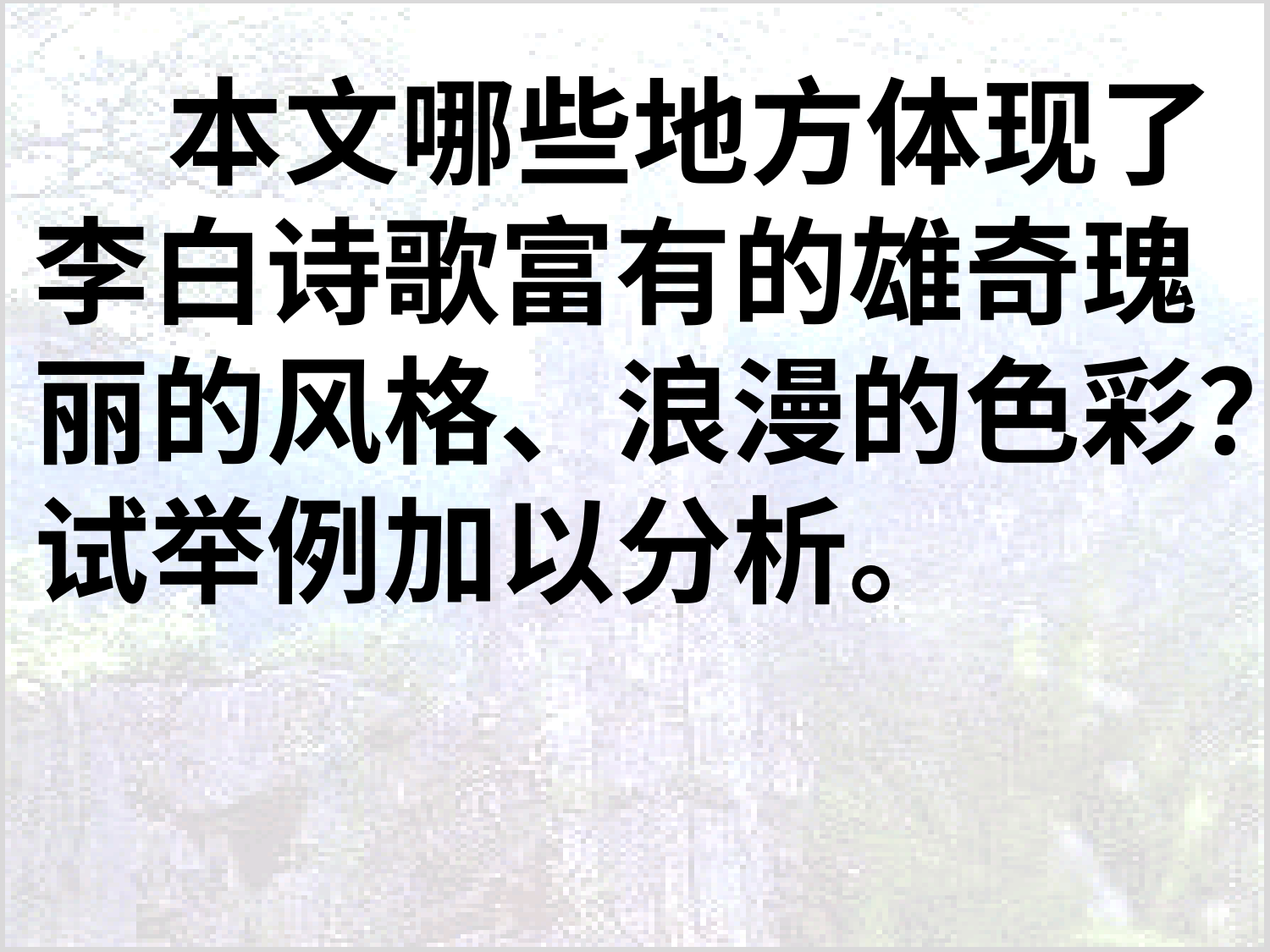

本文哪些地方体现了李白诗歌富有的雄奇瑰丽的风格、浪漫的色彩？试举例加以分析。